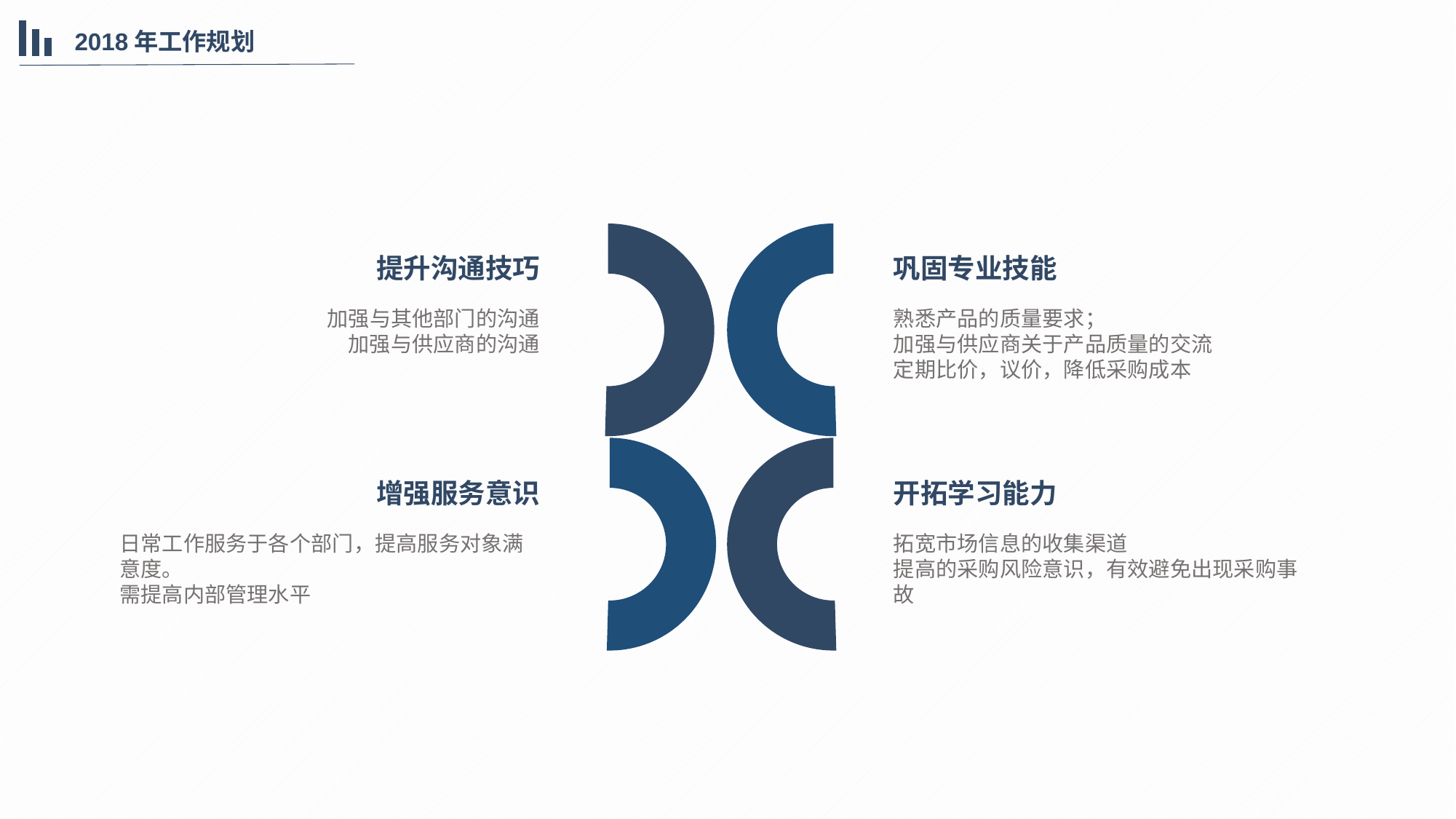

2018年工作规划

提升沟通技巧
巩固专业技能
加强与其他部门的沟通
加强与供应商的沟通
熟悉产品的质量要求；
加强与供应商关于产品质量的交流
定期比价，议价，降低采购成本

增强服务意识
开拓学习能力
日常工作服务于各个部门，提高服务对象满意度。
需提高内部管理水平
拓宽市场信息的收集渠道
提高的采购风险意识，有效避免出现采购事故